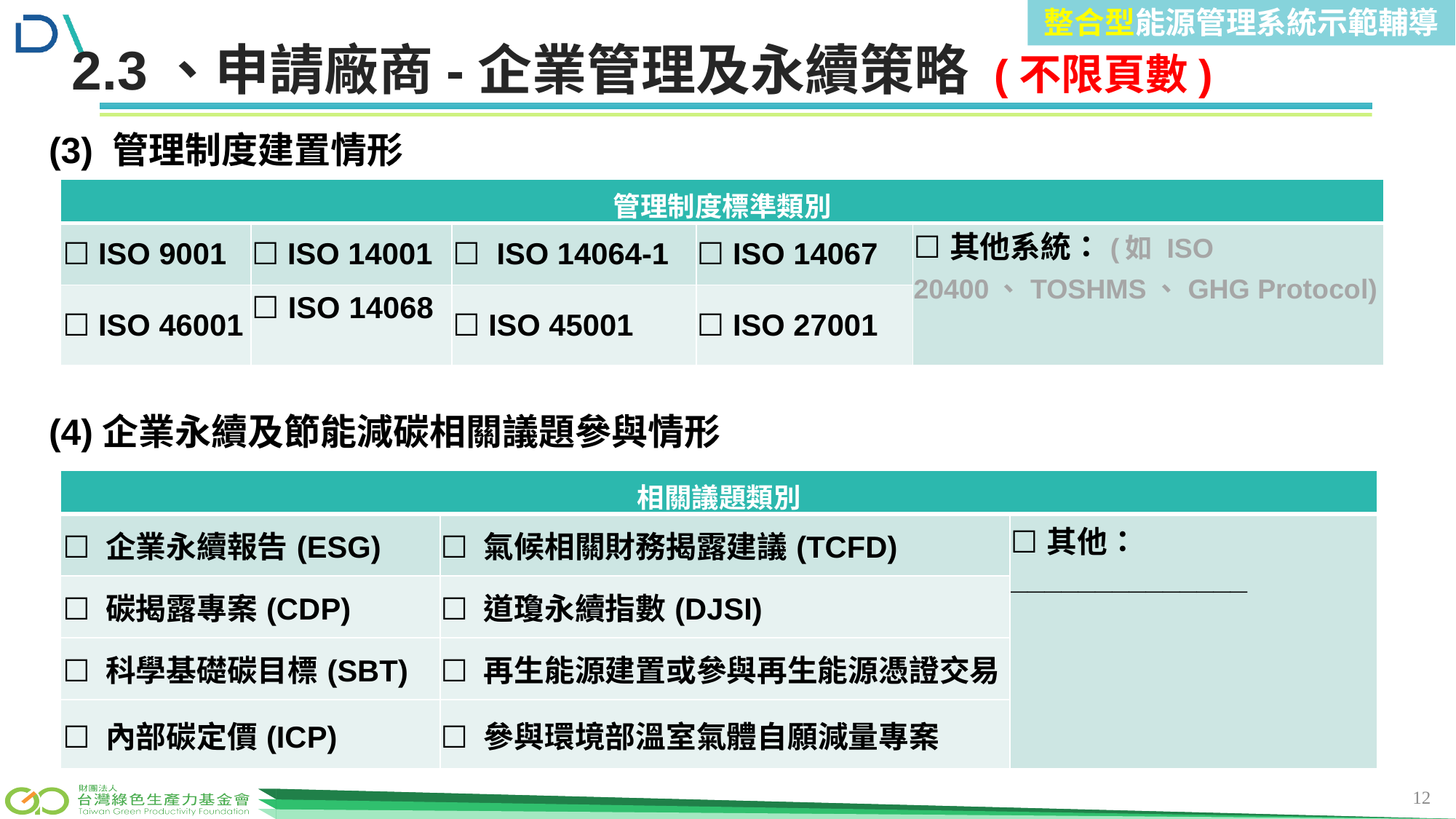

整合型能源管理系統示範輔導
前言
2.3、申請廠商-企業管理及永續策略 (不限頁數)
(3) 管理制度建置情形
| 管理制度標準類別 |  |  |  |  |
| --- | --- | --- | --- | --- |
| ☐ ISO 9001 | ☐ ISO 14001 | ☐ ISO 14064-1 | ☐ ISO 14067 | ☐其他系統：(如 ISO 20400、TOSHMS、GHG Protocol) |
| ☐ ISO 46001 | ☐ ISO 14068 | ☐ ISO 45001 | ☐ ISO 27001 |  |
(4)企業永續及節能減碳相關議題參與情形
| 相關議題類別 |  |  |
| --- | --- | --- |
| ☐ 企業永續報告(ESG) | ☐ 氣候相關財務揭露建議(TCFD) | ☐其他：\_\_\_\_\_\_\_\_\_\_\_\_\_\_ |
| ☐ 碳揭露專案(CDP) | ☐ 道瓊永續指數(DJSI) |  |
| ☐ 科學基礎碳目標(SBT) | ☐ 再生能源建置或參與再生能源憑證交易 |  |
| ☐ 內部碳定價(ICP) | ☐ 參與環境部溫室氣體自願減量專案 |  |
12